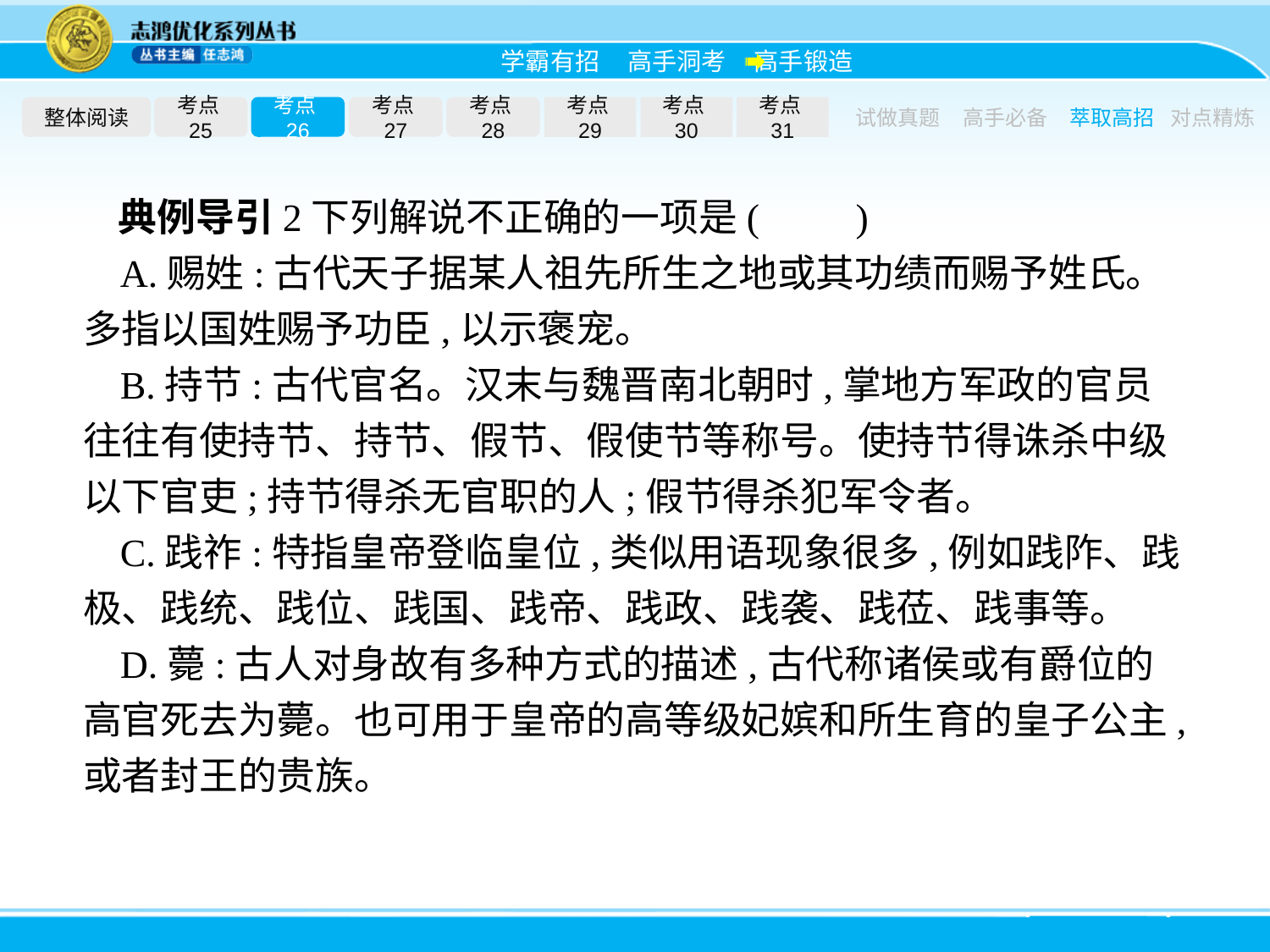

整体阅读
考点25
考点26
考点27
考点28
考点29
考点30
考点31
试做真题
高手必备
萃取高招
对点精炼
典例导引2下列解说不正确的一项是(　　)
A.赐姓:古代天子据某人祖先所生之地或其功绩而赐予姓氏。多指以国姓赐予功臣,以示褒宠。
B.持节:古代官名。汉末与魏晋南北朝时,掌地方军政的官员往往有使持节、持节、假节、假使节等称号。使持节得诛杀中级以下官吏;持节得杀无官职的人;假节得杀犯军令者。
C.践祚:特指皇帝登临皇位,类似用语现象很多,例如践阼、践极、践统、践位、践国、践帝、践政、践袭、践莅、践事等。
D.薨:古人对身故有多种方式的描述,古代称诸侯或有爵位的高官死去为薨。也可用于皇帝的高等级妃嫔和所生育的皇子公主,或者封王的贵族。